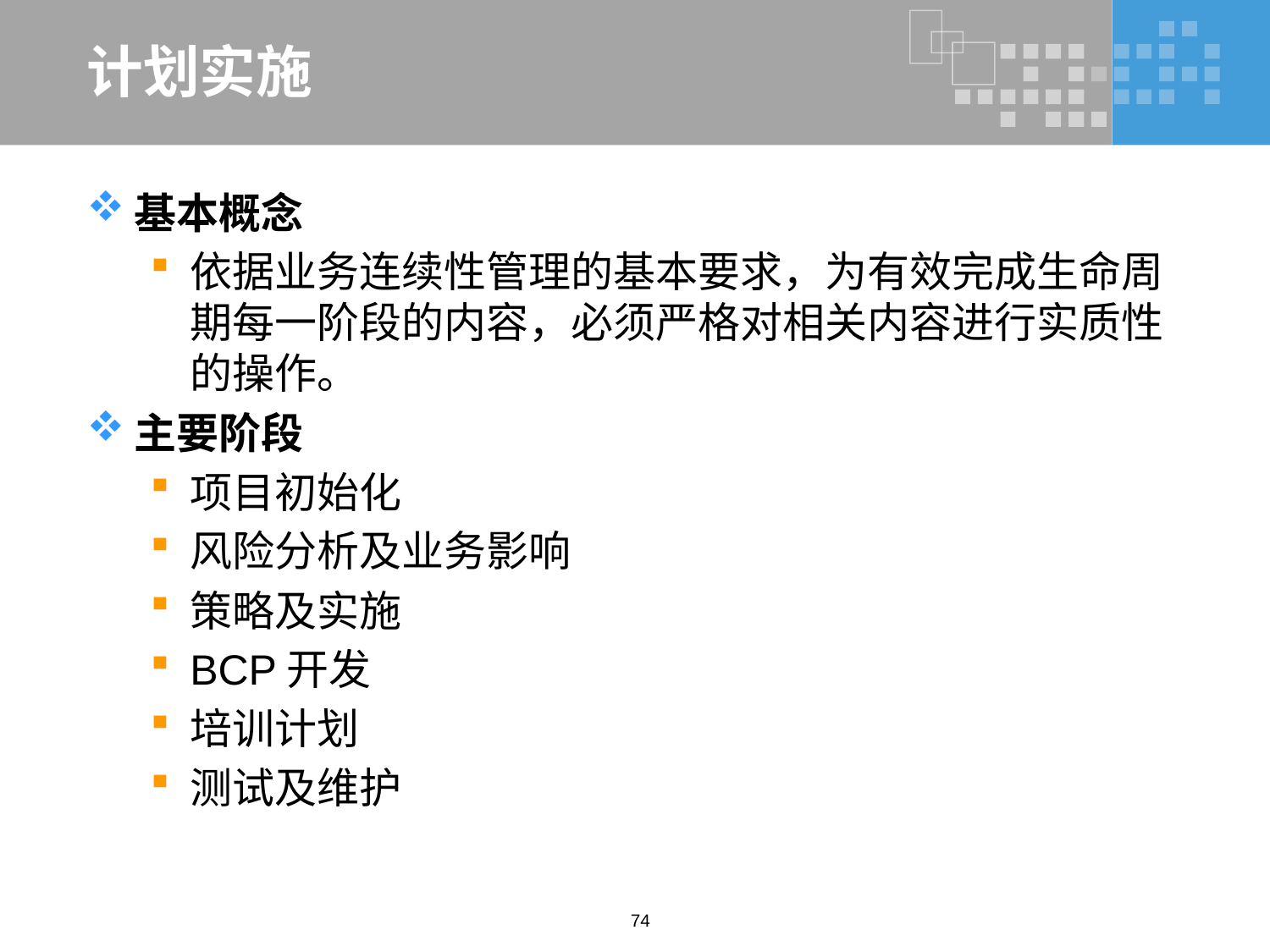

# 计划实施
基本概念
依据业务连续性管理的基本要求，为有效完成生命周期每一阶段的内容，必须严格对相关内容进行实质性的操作。
主要阶段
项目初始化
风险分析及业务影响
策略及实施
BCP开发
培训计划
测试及维护
74